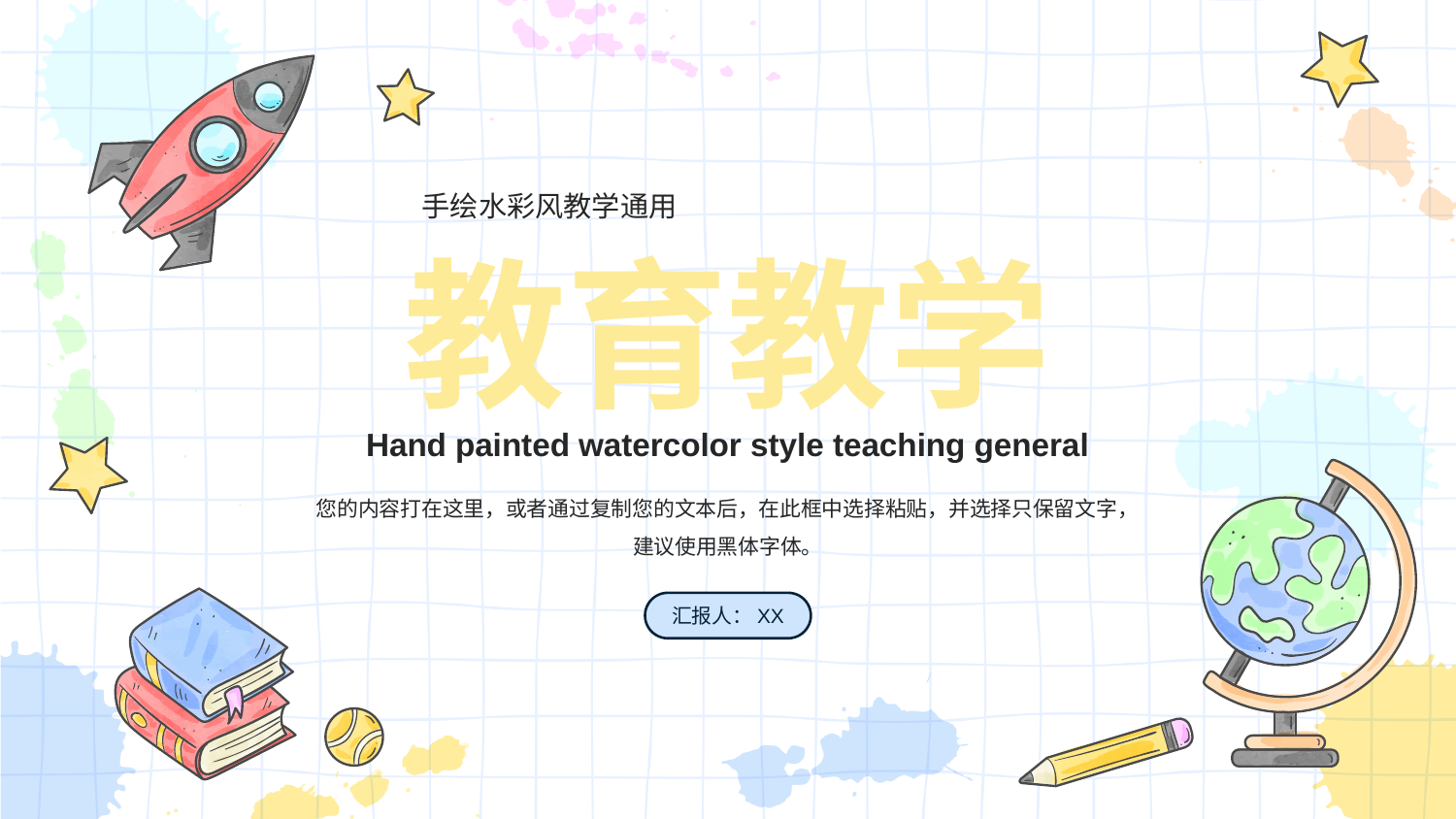

手绘水彩风教学通用
教育教学
Hand painted watercolor style teaching general

您的内容打在这里，或者通过复制您的文本后，在此框中选择粘贴，并选择只保留文字，建议使用黑体字体。

汇报人：XX